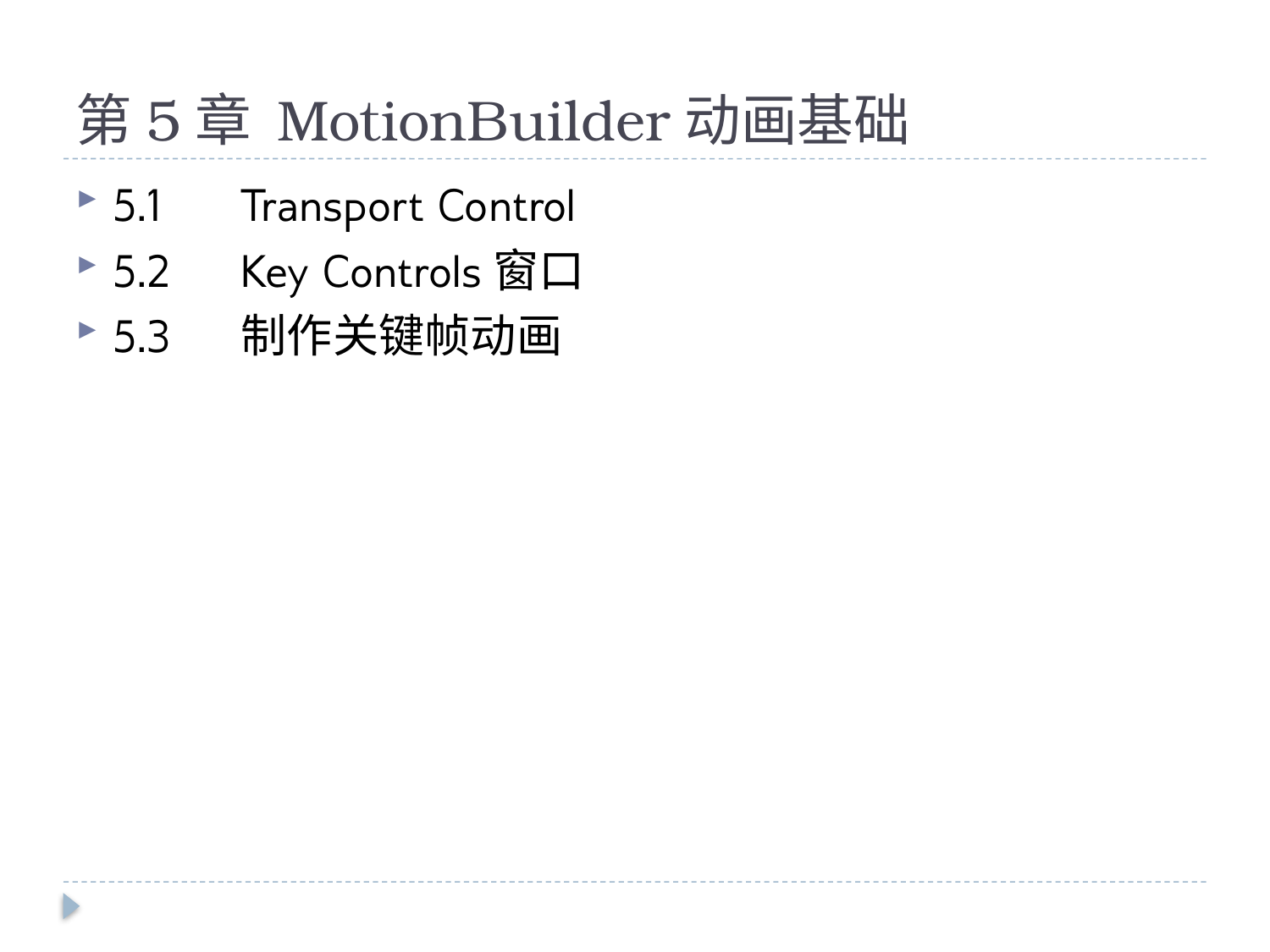

# 第5章 MotionBuilder动画基础
5.1	Transport Control
5.2	Key Controls窗口
5.3	制作关键帧动画